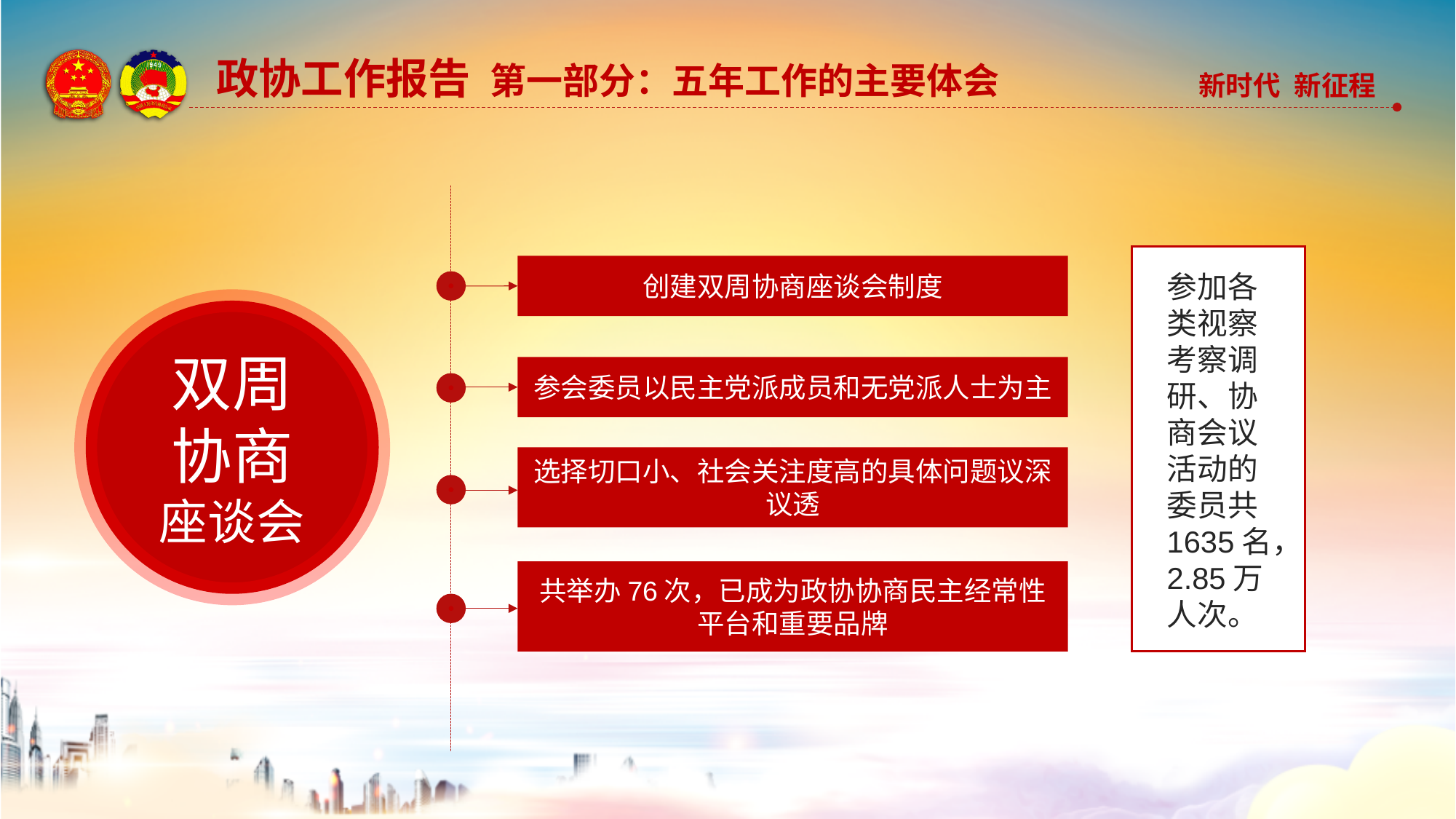

政协工作报告  第一部分：五年工作的主要体会

参加各类视察考察调研、协商会议活动的委员共1635名，2.85万人次。
创建双周协商座谈会制度

双周
协商
座谈会
参会委员以民主党派成员和无党派人士为主

选择切口小、社会关注度高的具体问题议深议透

共举办76次，已成为政协协商民主经常性平台和重要品牌